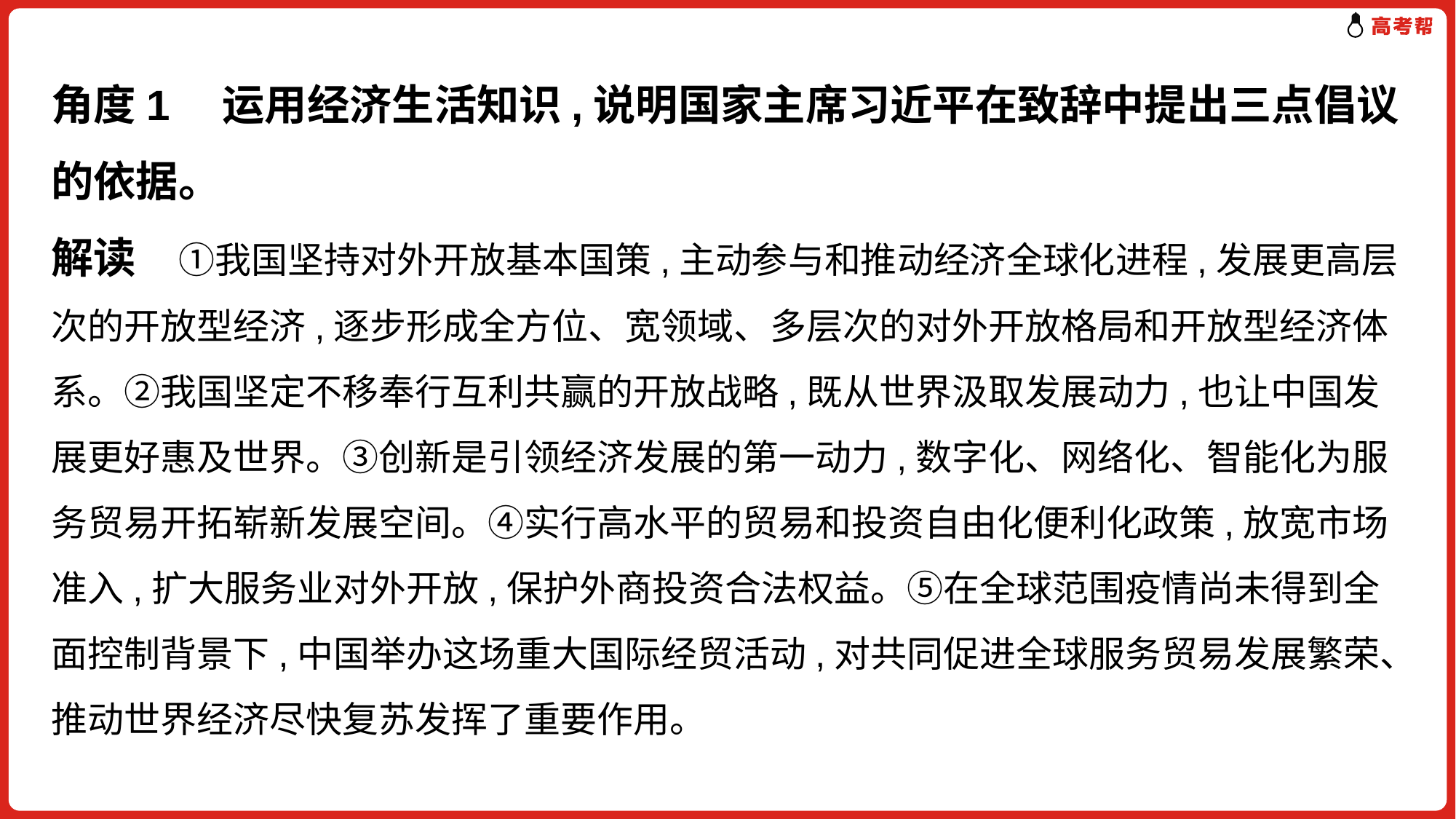

# 角度1　运用经济生活知识,说明国家主席习近平在致辞中提出三点倡议的依据。 解读　①我国坚持对外开放基本国策,主动参与和推动经济全球化进程,发展更高层次的开放型经济,逐步形成全方位、宽领域、多层次的对外开放格局和开放型经济体系。②我国坚定不移奉行互利共赢的开放战略,既从世界汲取发展动力,也让中国发展更好惠及世界。③创新是引领经济发展的第一动力,数字化、网络化、智能化为服务贸易开拓崭新发展空间。④实行高水平的贸易和投资自由化便利化政策,放宽市场准入,扩大服务业对外开放,保护外商投资合法权益。⑤在全球范围疫情尚未得到全面控制背景下,中国举办这场重大国际经贸活动,对共同促进全球服务贸易发展繁荣、推动世界经济尽快复苏发挥了重要作用。